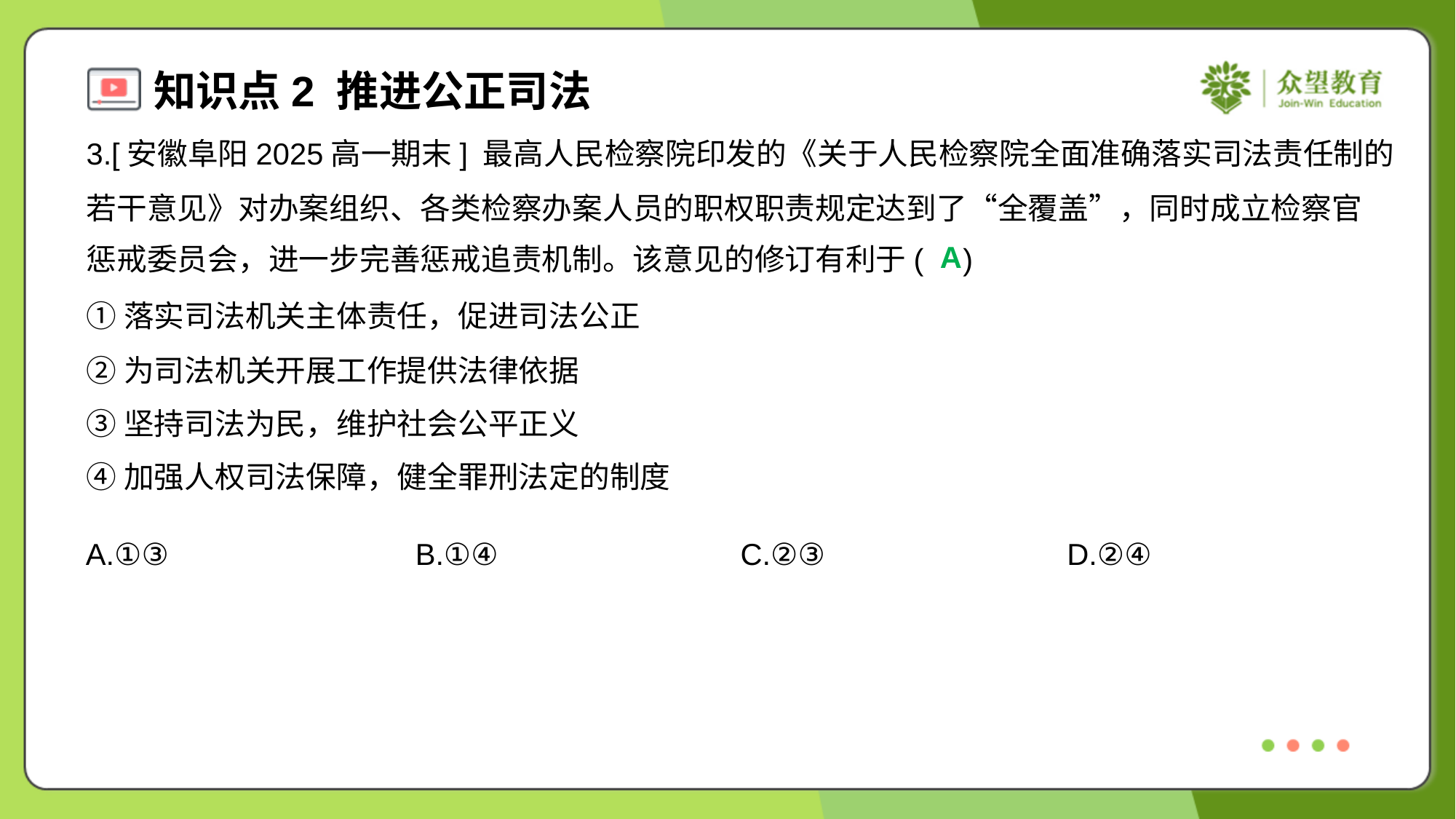

3.[安徽阜阳2025高一期末] 最高人民检察院印发的《关于人民检察院全面准确落实司法责任制的
若干意见》对办案组织、各类检察办案人员的职权职责规定达到了“全覆盖”，同时成立检察官
惩戒委员会，进一步完善惩戒追责机制。该意见的修订有利于(     )
A
①落实司法机关主体责任，促进司法公正
②为司法机关开展工作提供法律依据
③坚持司法为民，维护社会公平正义
④加强人权司法保障，健全罪刑法定的制度
A.①③	B.①④	C.②③	D.②④